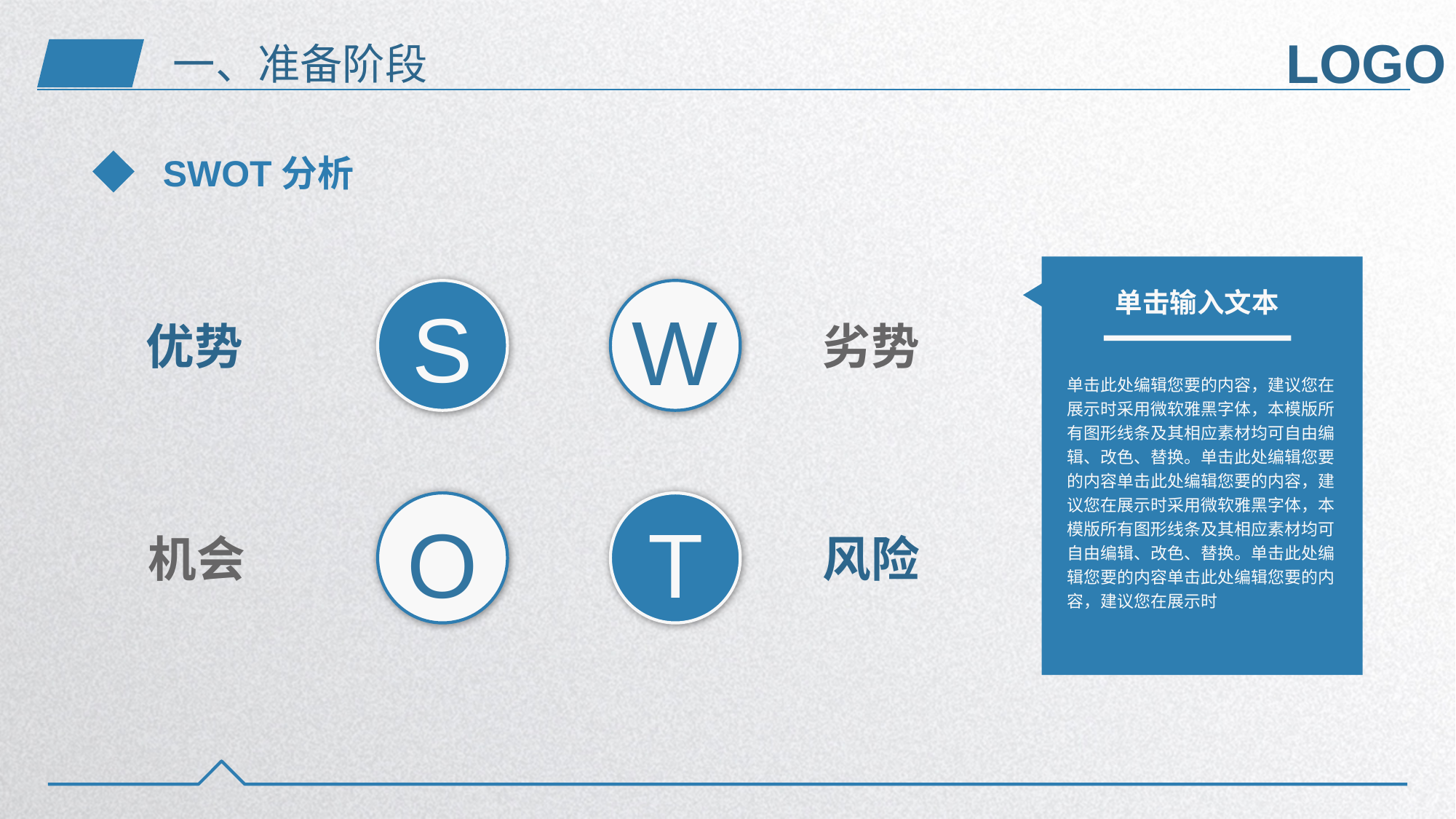

一、准备阶段
SWOT分析

单击输入文本

S
W
劣势
优势

单击此处编辑您要的内容，建议您在展示时采用微软雅黑字体，本模版所有图形线条及其相应素材均可自由编辑、改色、替换。单击此处编辑您要的内容单击此处编辑您要的内容，建议您在展示时采用微软雅黑字体，本模版所有图形线条及其相应素材均可自由编辑、改色、替换。单击此处编辑您要的内容单击此处编辑您要的内容，建议您在展示时

T
O
机会
风险